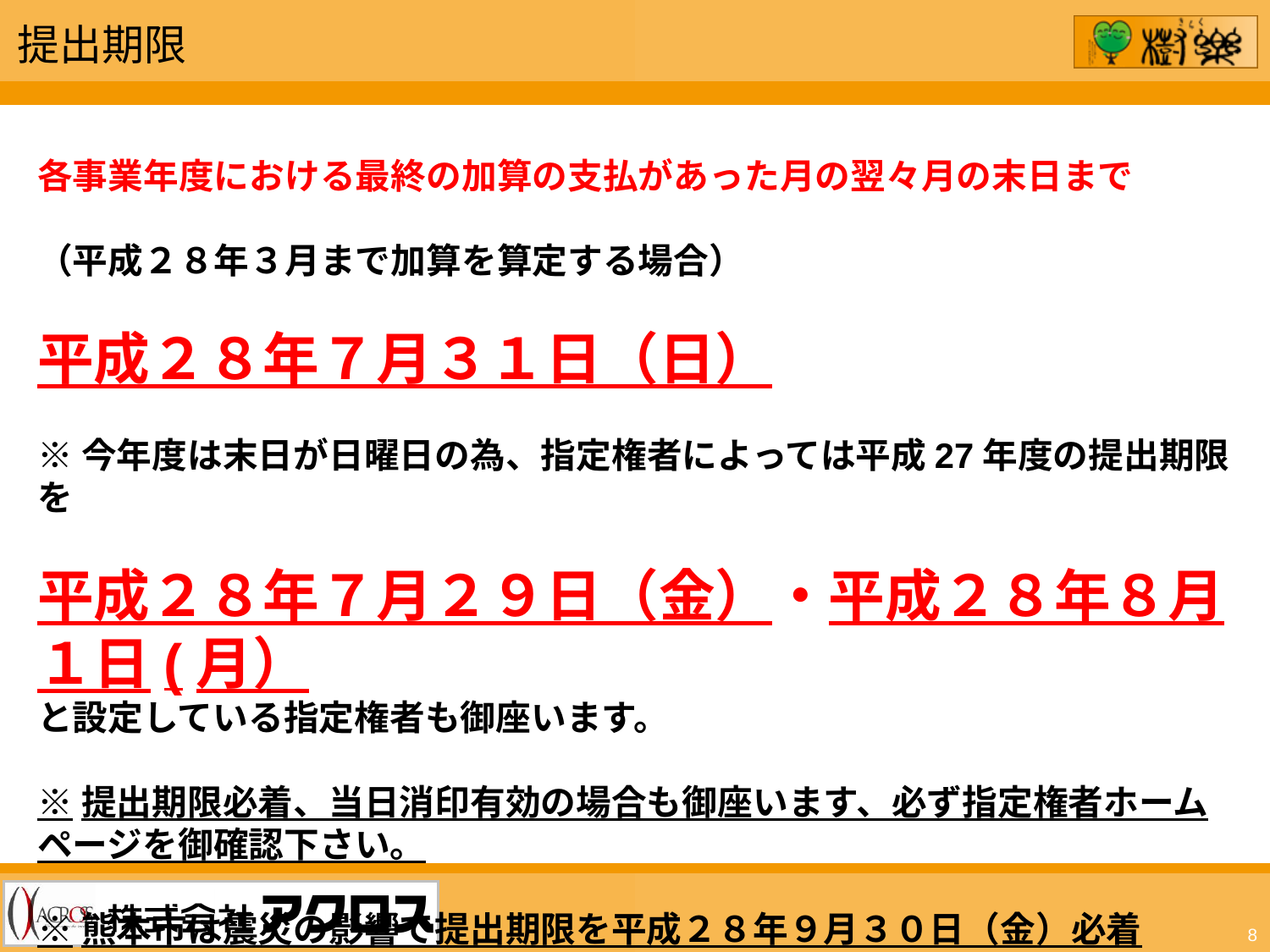

提出期限
各事業年度における最終の加算の支払があった月の翌々月の末日まで

（平成２８年３月まで加算を算定する場合）

平成２８年７月３１日（日）

※今年度は末日が日曜日の為、指定権者によっては平成27年度の提出期限を

平成２８年７月２９日（金）・平成２８年８月１日(月）
と設定している指定権者も御座います。

※提出期限必着、当日消印有効の場合も御座います、必ず指定権者ホームページを御確認下さい。

※熊本市は震災の影響で提出期限を平成２８年９月３０日（金）必着

8